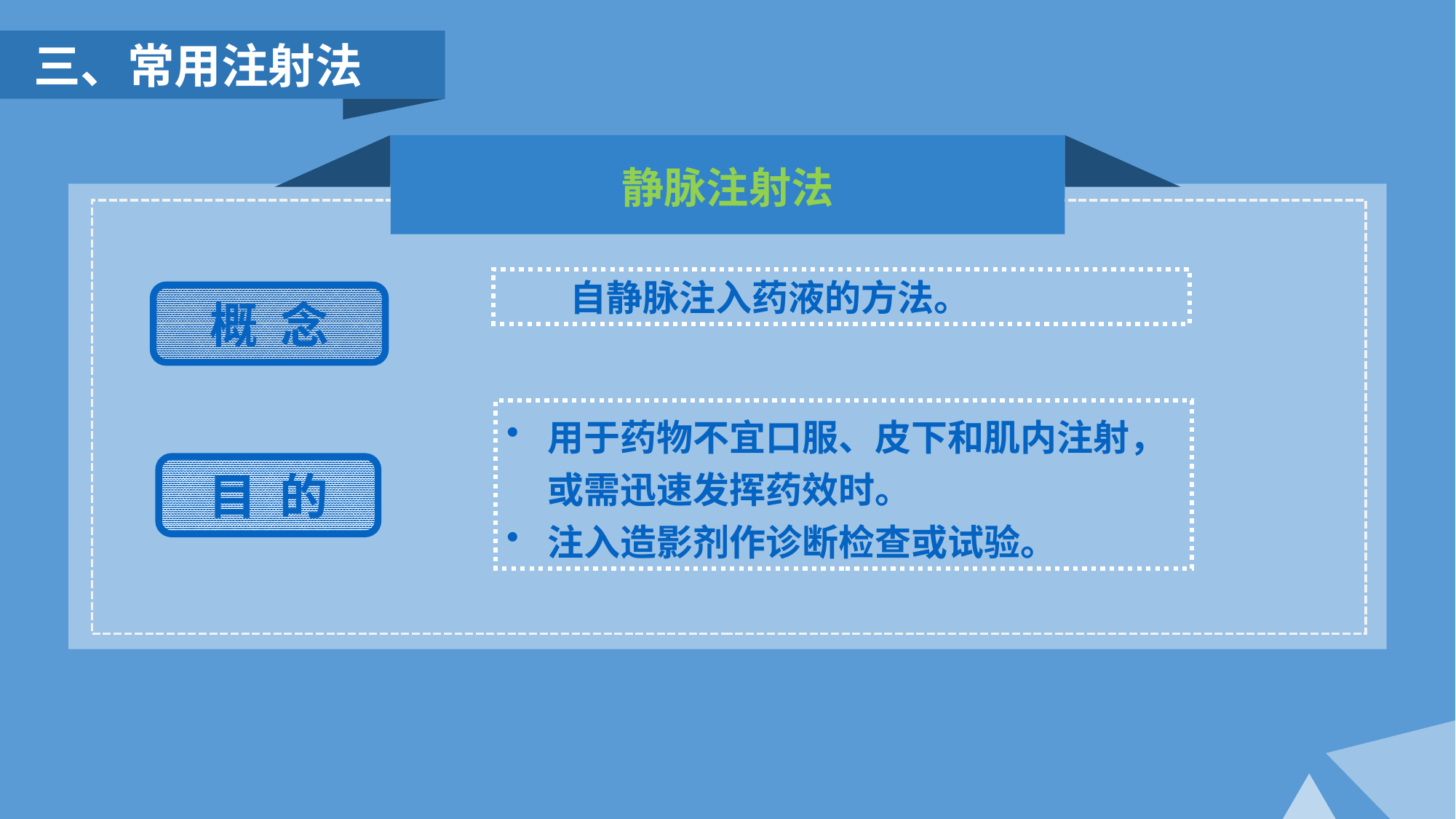

三、常用注射法

静脉注射法

       自静脉注入药液的方法。
概  念
用于药物不宜口服、皮下和肌内注射，或需迅速发挥药效时。
注入造影剂作诊断检查或试验。
目  的